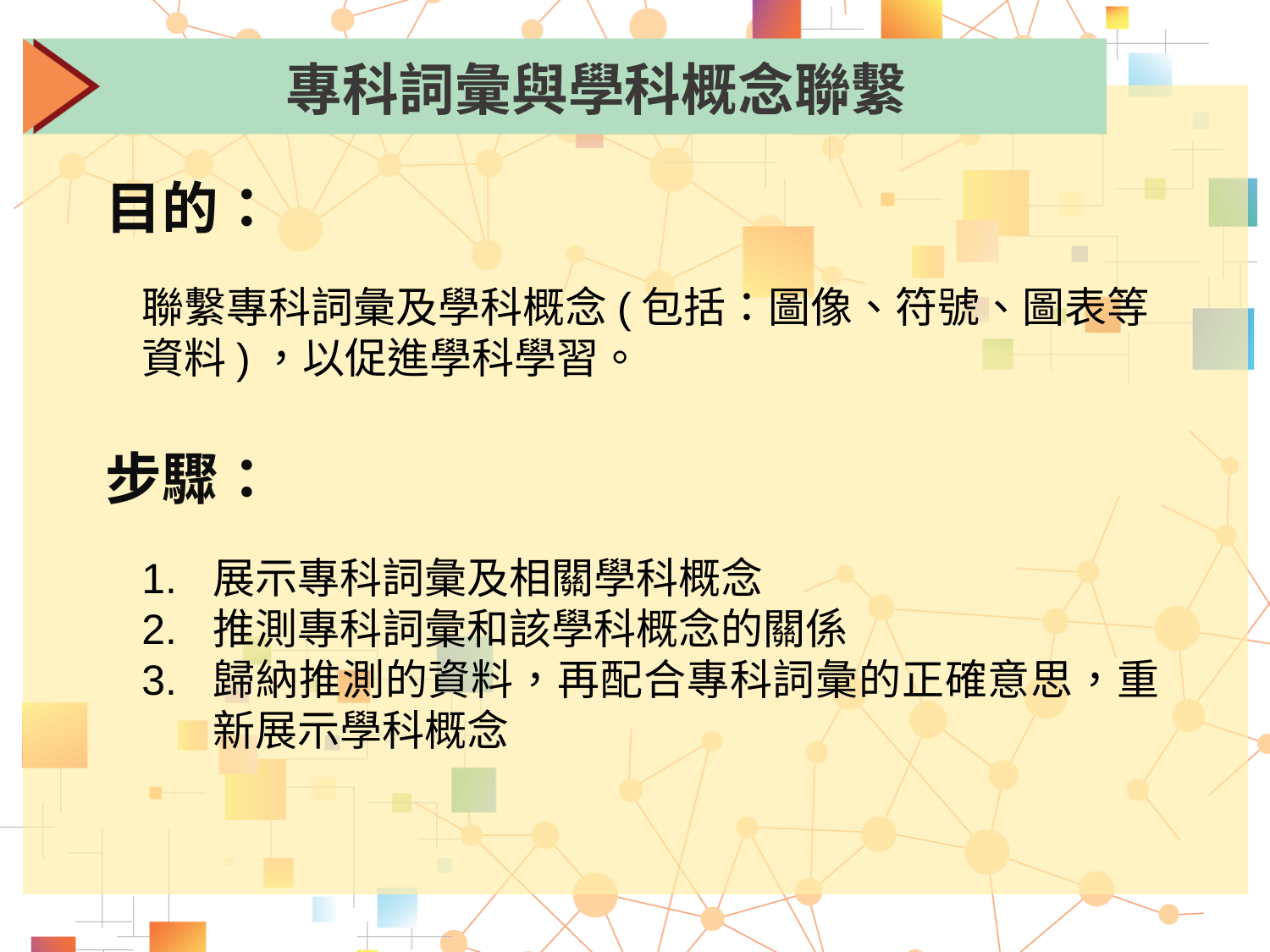

專科詞彙與學科概念聯繫
目的：
聯繫專科詞彙及學科概念(包括：圖像、符號、圖表等資料)，以促進學科學習。
步驟：
展示專科詞彙及相關學科概念
推測專科詞彙和該學科概念的關係
歸納推測的資料，再配合專科詞彙的正確意思，重新展示學科概念